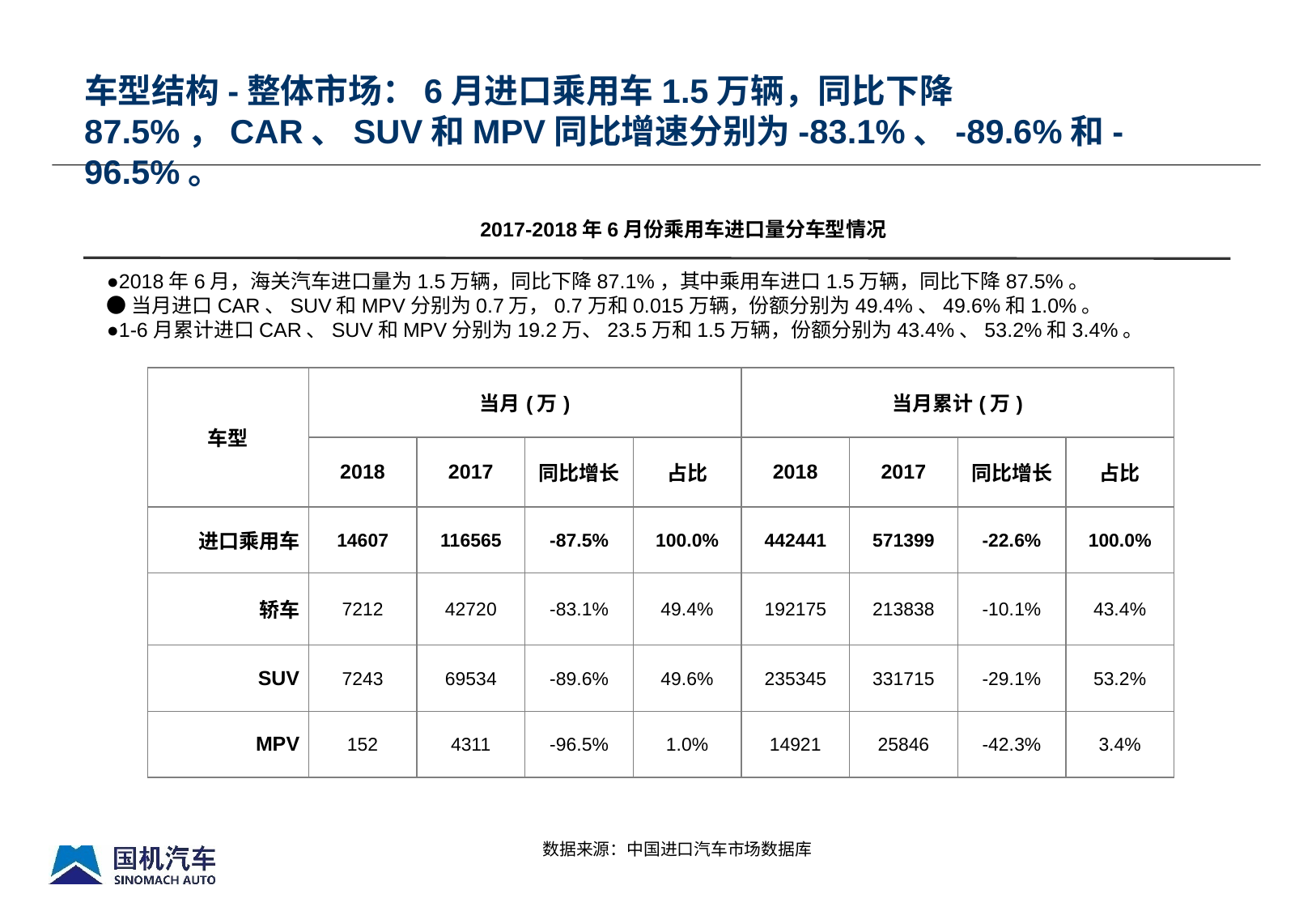

车型结构-整体市场：6月进口乘用车1.5万辆，同比下降87.5%，CAR、SUV和MPV同比增速分别为-83.1%、-89.6%和-96.5%。
2017-2018年6月份乘用车进口量分车型情况

●2018年6月，海关汽车进口量为1.5万辆，同比下降87.1%，其中乘用车进口1.5万辆，同比下降87.5%。
●当月进口CAR、SUV和MPV分别为0.7万，0.7万和0.015万辆，份额分别为49.4%、49.6%和1.0%。
●1-6月累计进口CAR、SUV和MPV分别为19.2万、23.5万和1.5万辆，份额分别为43.4%、53.2%和3.4%。
| 车型 | 当月(万) |  |  |  | 当月累计(万) |  |  |  |
| --- | --- | --- | --- | --- | --- | --- | --- | --- |
|  | 2018 | 2017 | 同比增长 | 占比 | 2018 | 2017 | 同比增长 | 占比 |
| 进口乘用车 | 14607 | 116565 | -87.5% | 100.0% | 442441 | 571399 | -22.6% | 100.0% |
| 轿车 | 7212 | 42720 | -83.1% | 49.4% | 192175 | 213838 | -10.1% | 43.4% |
| SUV | 7243 | 69534 | -89.6% | 49.6% | 235345 | 331715 | -29.1% | 53.2% |
| MPV | 152 | 4311 | -96.5% | 1.0% | 14921 | 25846 | -42.3% | 3.4% |
数据来源：中国进口汽车市场数据库